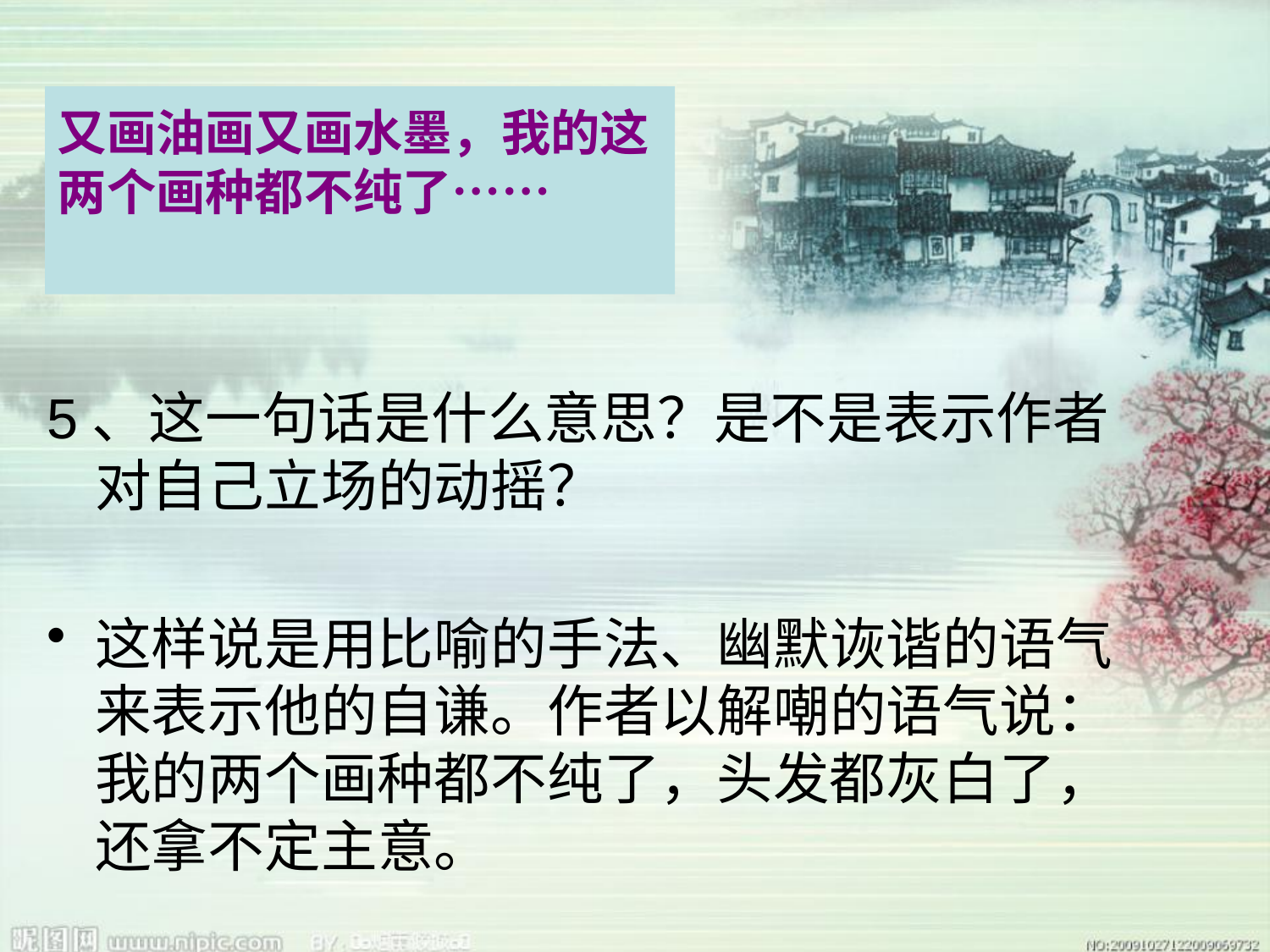

# 又画油画又画水墨，我的这两个画种都不纯了……
5、这一句话是什么意思？是不是表示作者对自己立场的动摇？

这样说是用比喻的手法、幽默诙谐的语气来表示他的自谦。作者以解嘲的语气说：我的两个画种都不纯了，头发都灰白了，还拿不定主意。